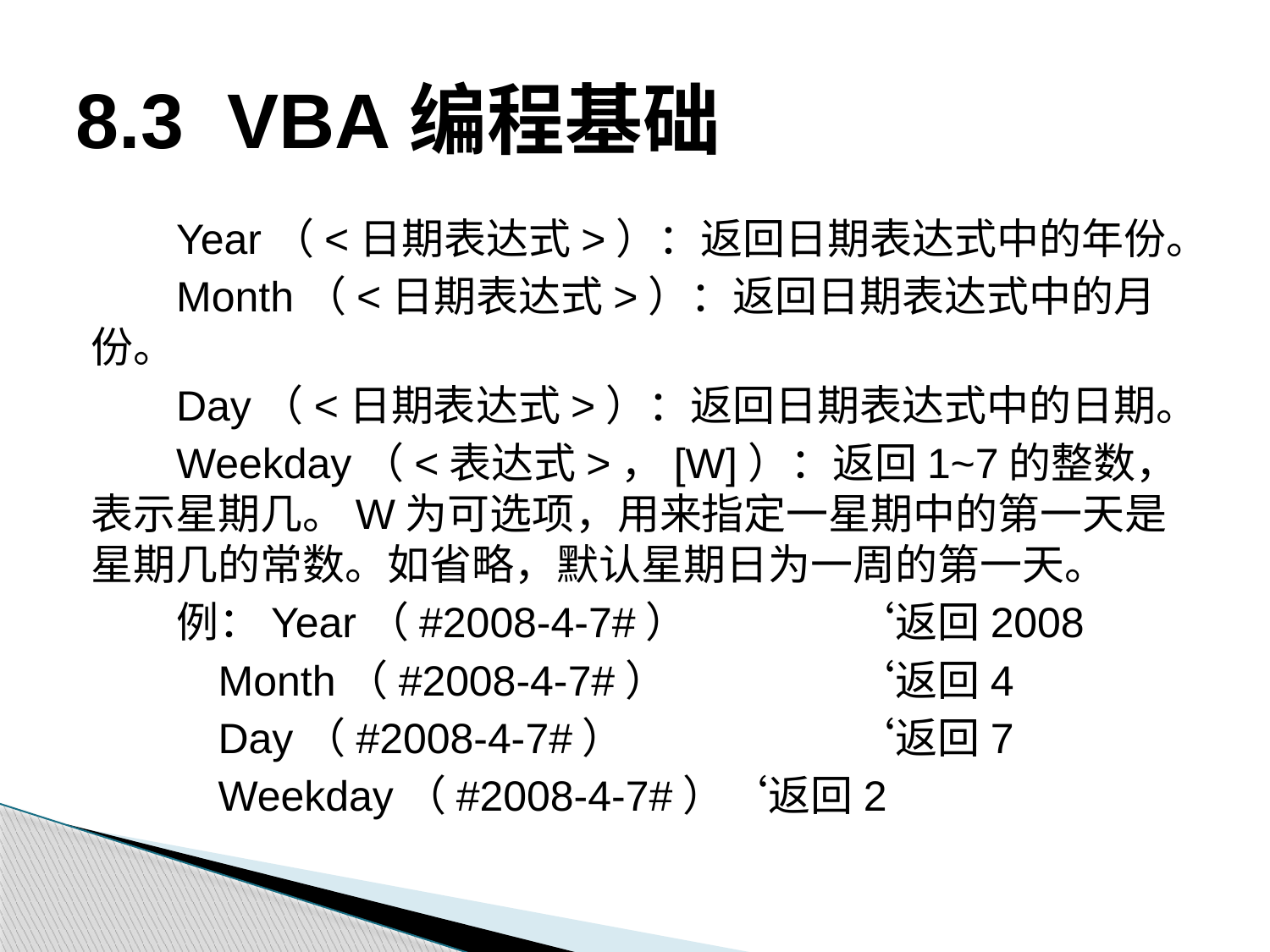

# 8.3  VBA编程基础
Year（<日期表达式>）：返回日期表达式中的年份。
Month（<日期表达式>）：返回日期表达式中的月份。
Day（<日期表达式>）：返回日期表达式中的日期。
Weekday（<表达式>，[W]）：返回1~7的整数，表示星期几。W为可选项，用来指定一星期中的第一天是星期几的常数。如省略，默认星期日为一周的第一天。
例：Year（#2008-4-7#）		‘返回2008
	Month（#2008-4-7#）		‘返回4
	Day（#2008-4-7#）		‘返回7
	Weekday（#2008-4-7#）	‘返回2